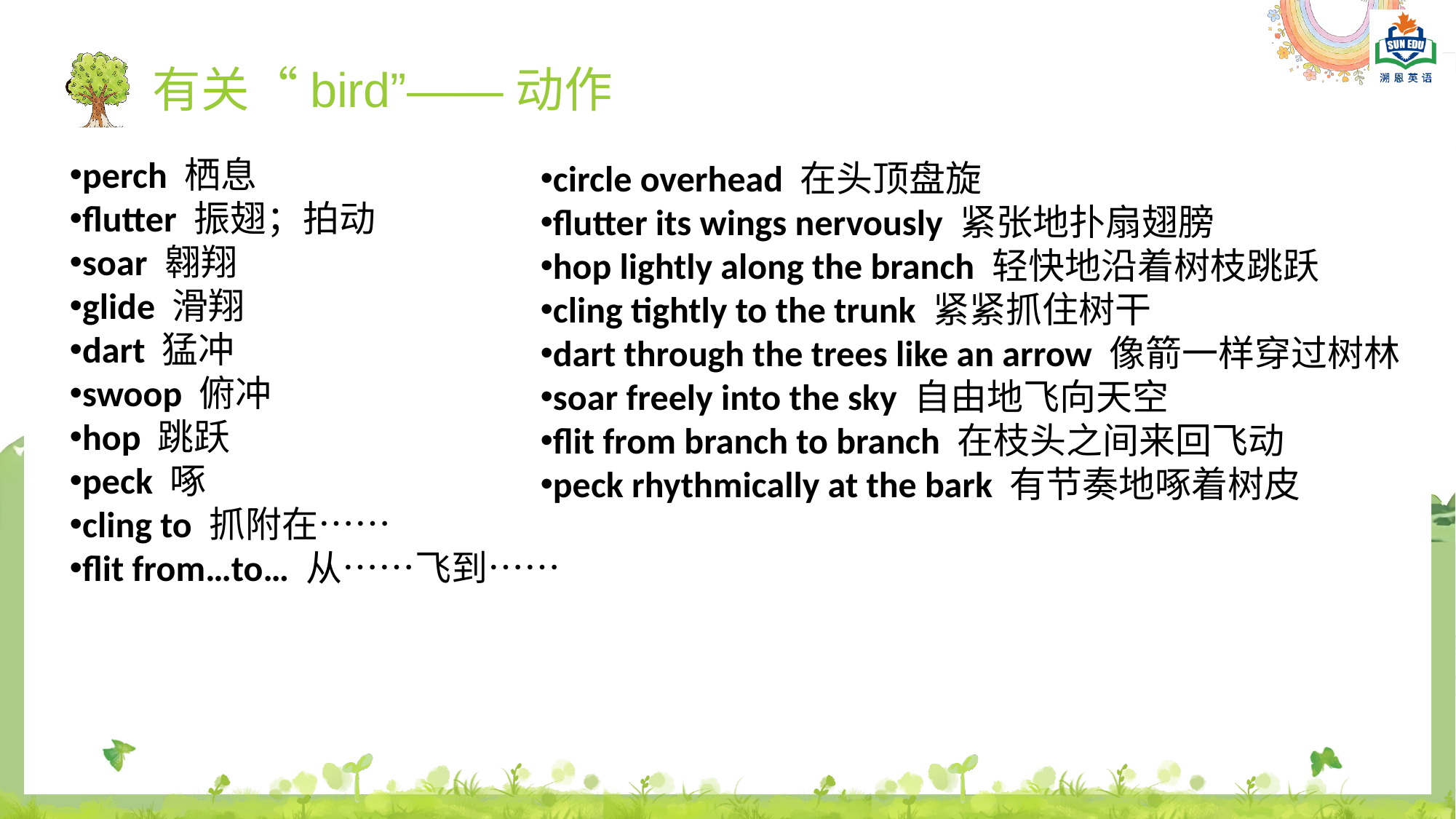

有关“bird”——动作
perch 栖息
flutter 振翅；拍动
soar 翱翔
glide 滑翔
dart 猛冲
swoop 俯冲
hop 跳跃
peck 啄
cling to 抓附在……
flit from…to… 从……飞到……
circle overhead 在头顶盘旋
flutter its wings nervously 紧张地扑扇翅膀
hop lightly along the branch 轻快地沿着树枝跳跃
cling tightly to the trunk 紧紧抓住树干
dart through the trees like an arrow 像箭一样穿过树林
soar freely into the sky 自由地飞向天空
flit from branch to branch 在枝头之间来回飞动
peck rhythmically at the bark 有节奏地啄着树皮